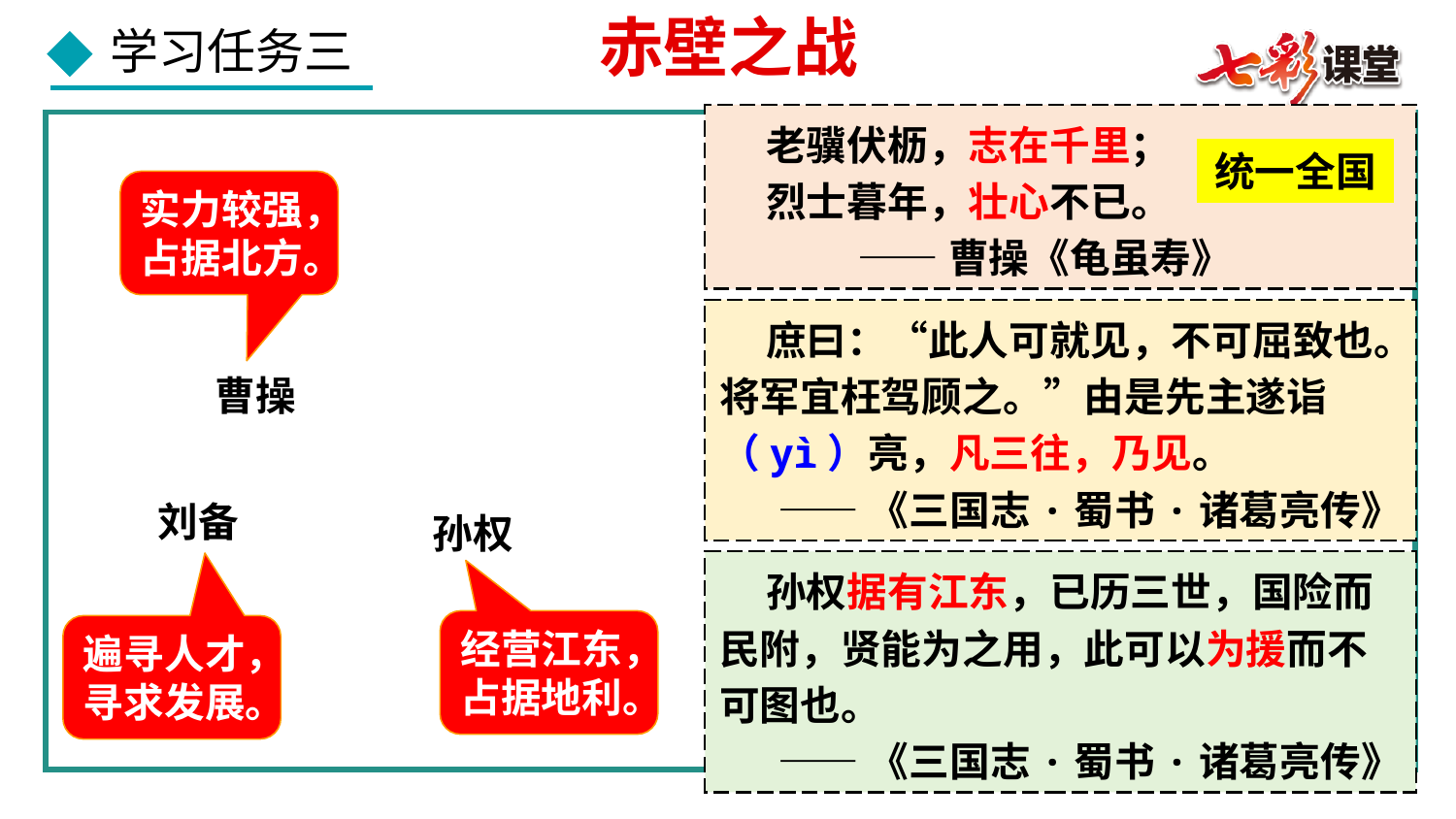

赤壁之战
    老骥伏枥，志在千里；
    烈士暮年，壮心不已。
               ——曹操《龟虽寿》
统一全国
实力较强，
占据北方。
    庶曰：“此人可就见，不可屈致也。将军宜枉驾顾之。”由是先主遂诣（yì）亮，凡三往，乃见。
——《三国志·蜀书·诸葛亮传》
曹操
刘备
孙权
    孙权据有江东，已历三世，国险而民附，贤能为之用，此可以为援而不可图也。
——《三国志·蜀书·诸葛亮传》
经营江东，
占据地利。
遍寻人才，
寻求发展。